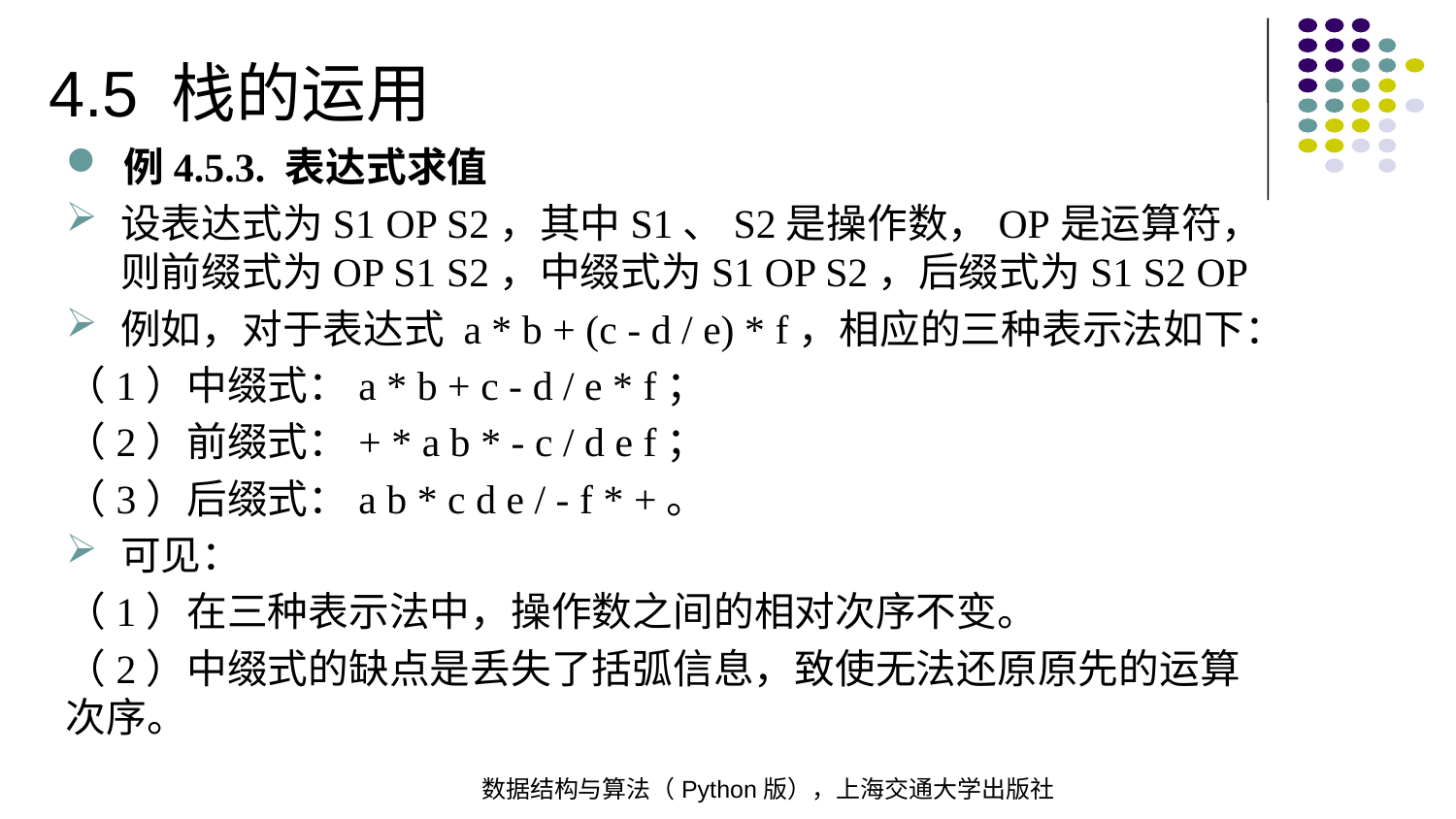

4.5 栈的运用
例4.5.3. 表达式求值
设表达式为S1 OP S2，其中S1、S2是操作数，OP是运算符，则前缀式为OP S1 S2，中缀式为S1 OP S2，后缀式为S1 S2 OP
例如，对于表达式 a * b + (c - d / e) * f，相应的三种表示法如下：
（1）中缀式：a * b + c - d / e * f；
（2）前缀式：+ * a b * - c / d e f；
（3）后缀式：a b * c d e / - f * +。
可见：
（1）在三种表示法中，操作数之间的相对次序不变。
（2）中缀式的缺点是丢失了括弧信息，致使无法还原原先的运算次序。